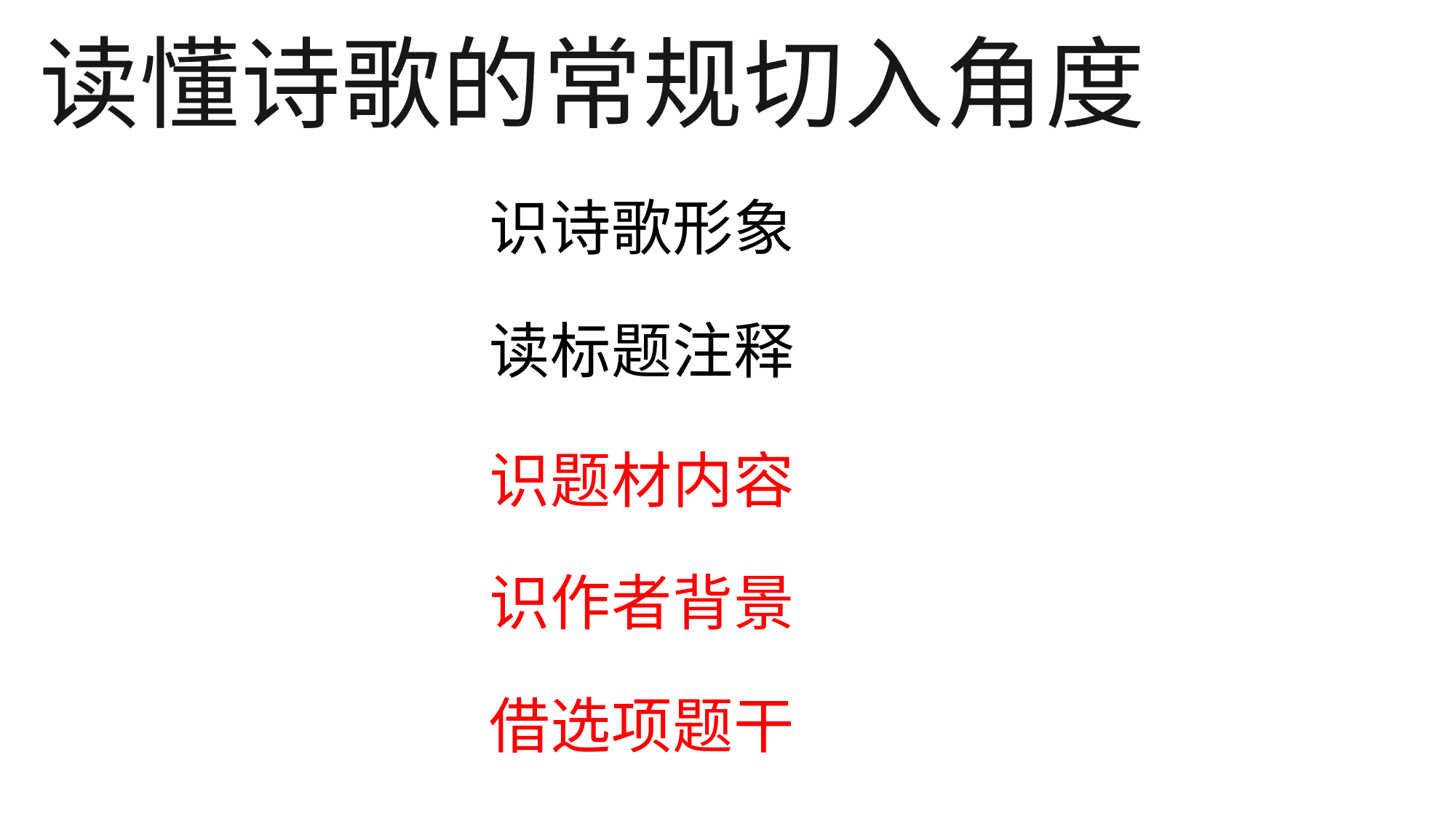

读懂诗歌的常规切入角度
识诗歌形象
读标题注释
识题材内容
识作者背景
借选项题干